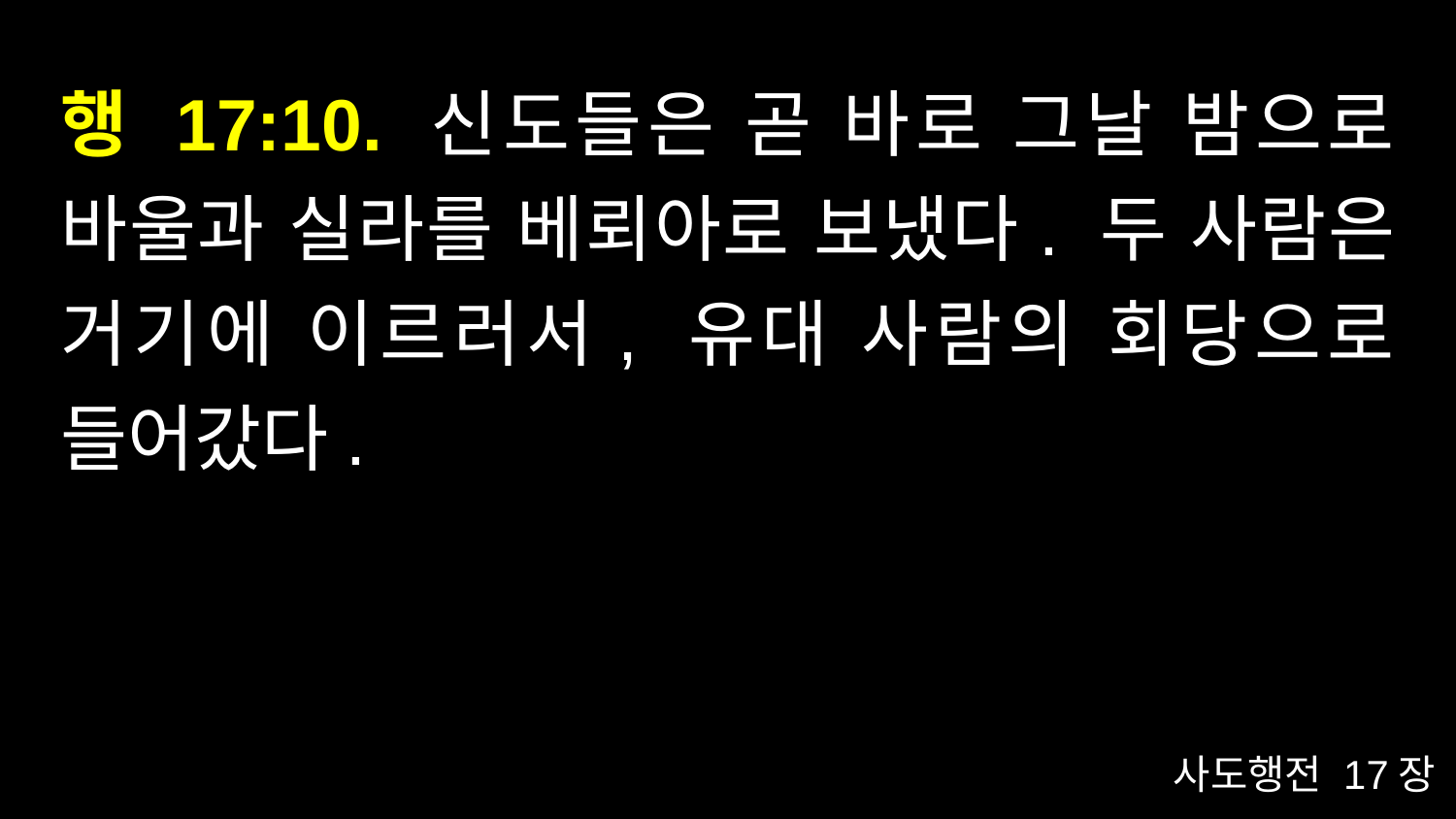

# 행 17:10. 신도들은 곧 바로 그날 밤으로 바울과 실라를 베뢰아로 보냈다. 두 사람은 거기에 이르러서, 유대 사람의 회당으로 들어갔다.
사도행전 17장